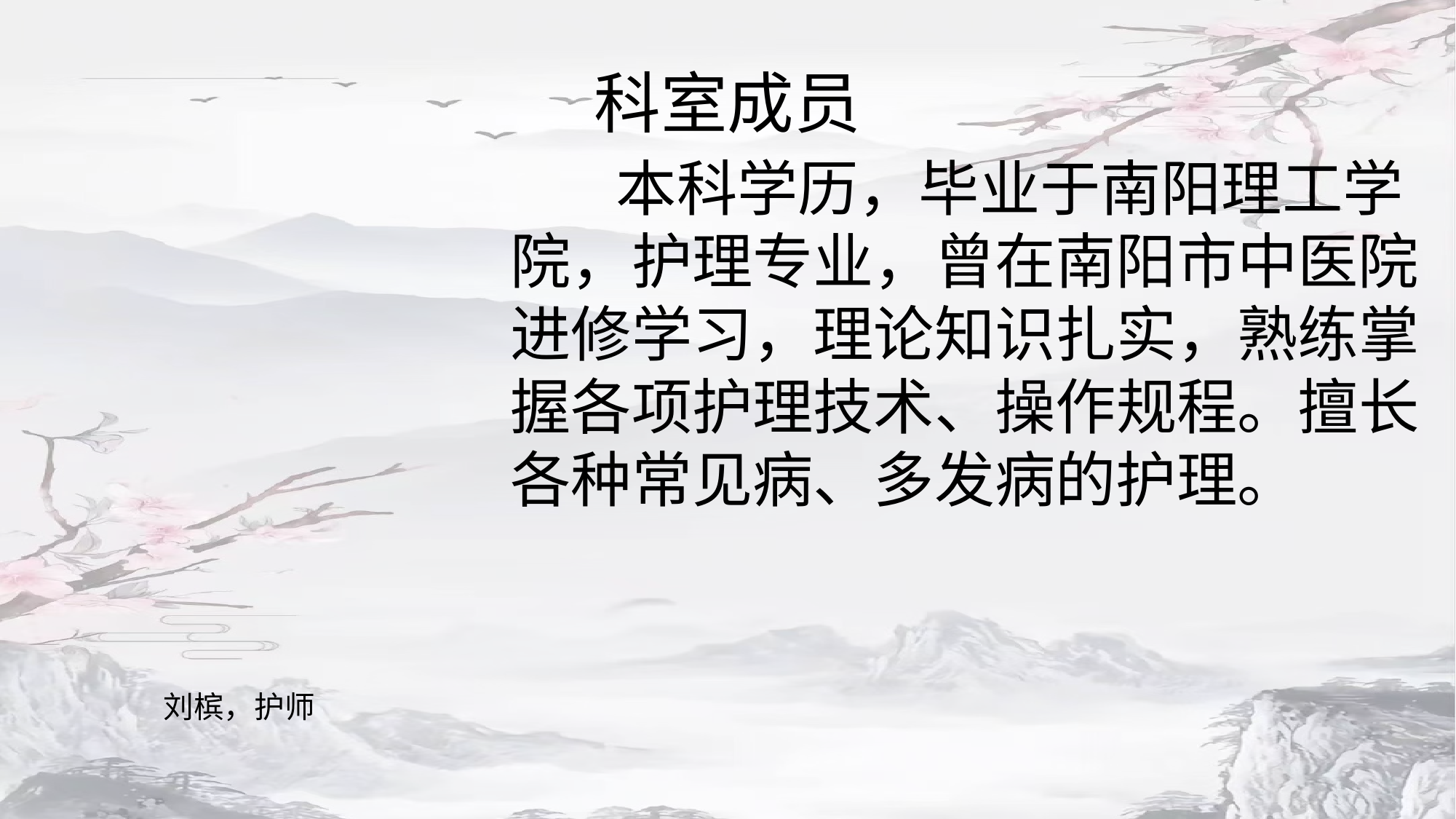

# 科室成员
                本科学历，毕业于南阳理工学院，护理专业，曾在南阳市中医院进修学习，理论知识扎实，熟练掌握各项护理技术、操作规程。擅长各种常见病、多发病的护理。
                  刘槟，护师